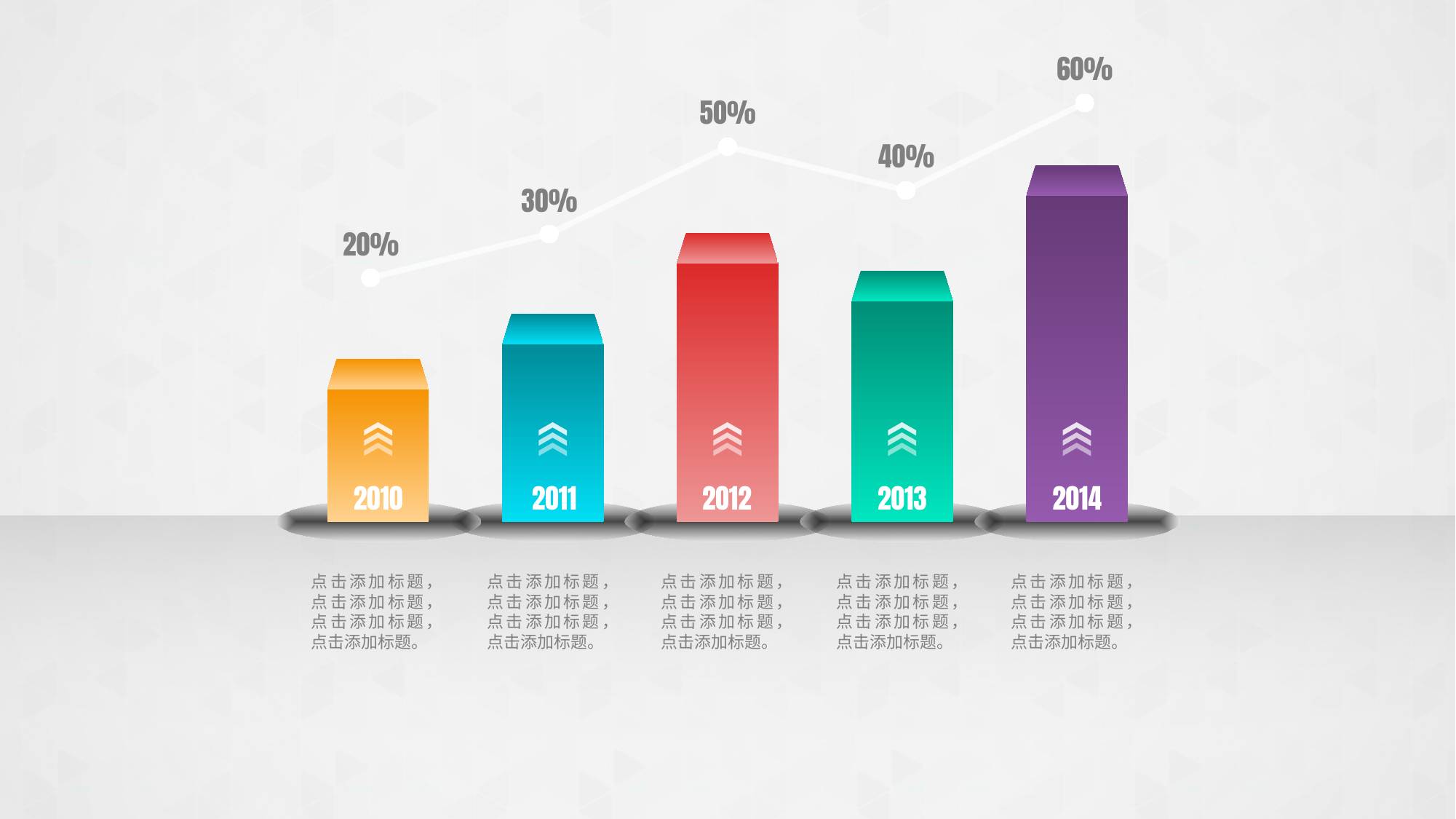

### Chart

| Category | 系列 1 |
|---|---|
| 类别 1 | 0.2 |
| 类别 2 | 0.3 |
| 类别 3 | 0.5 |
| 类别 4 | 0.4 |
| 类别 5 | 0.6 |

2014

2012

2013

2011

2010

点击添加标题，点击添加标题，点击添加标题，点击添加标题。
点击添加标题，点击添加标题，点击添加标题，点击添加标题。
点击添加标题，点击添加标题，点击添加标题，点击添加标题。
点击添加标题，点击添加标题，点击添加标题，点击添加标题。
点击添加标题，点击添加标题，点击添加标题，点击添加标题。